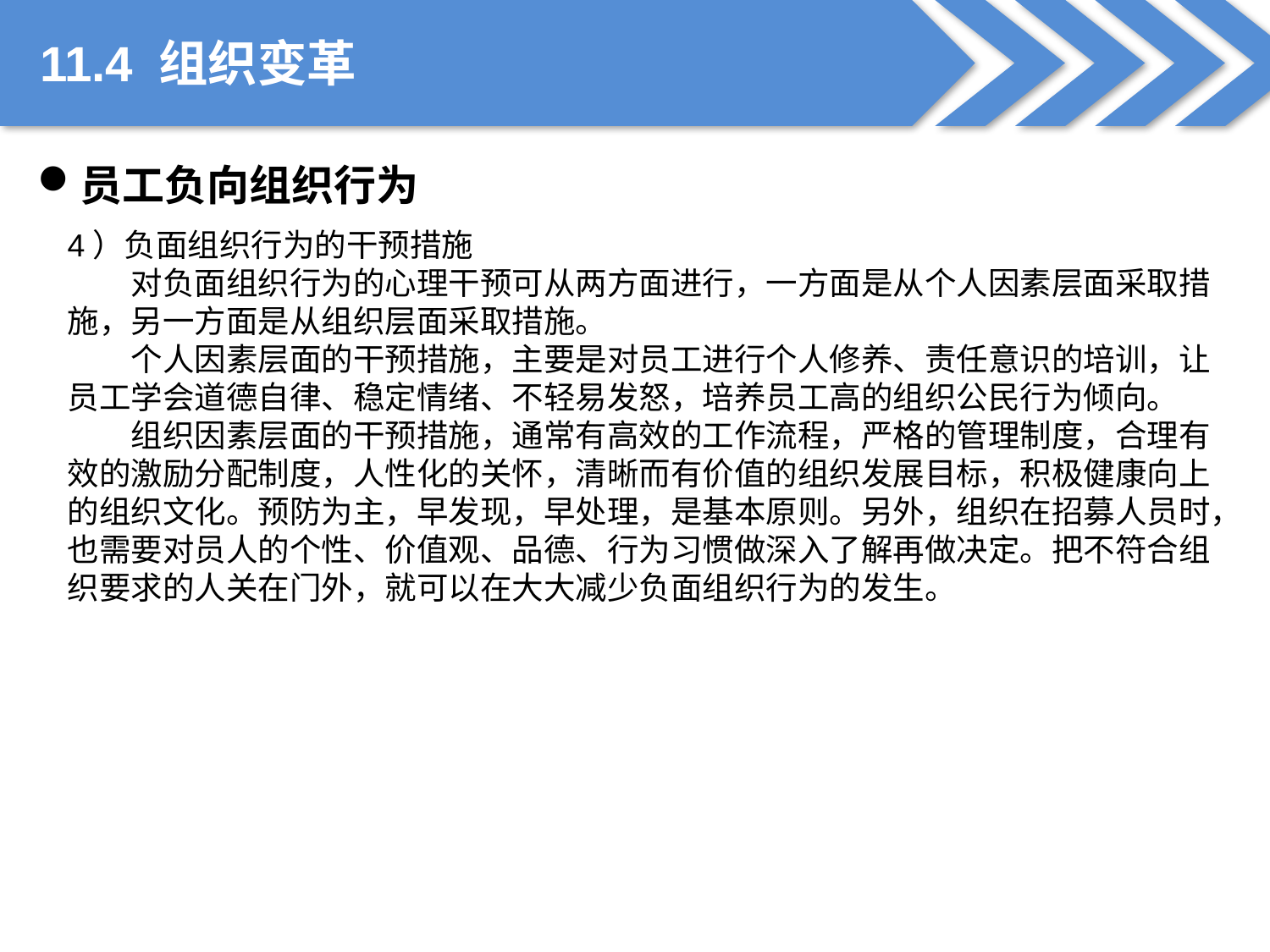

11.4 组织变革
员工负向组织行为
4）负面组织行为的干预措施
对负面组织行为的心理干预可从两方面进行，一方面是从个人因素层面采取措施，另一方面是从组织层面采取措施。
个人因素层面的干预措施，主要是对员工进行个人修养、责任意识的培训，让员工学会道德自律、稳定情绪、不轻易发怒，培养员工高的组织公民行为倾向。
组织因素层面的干预措施，通常有高效的工作流程，严格的管理制度，合理有效的激励分配制度，人性化的关怀，清晰而有价值的组织发展目标，积极健康向上的组织文化。预防为主，早发现，早处理，是基本原则。另外，组织在招募人员时，也需要对员人的个性、价值观、品德、行为习惯做深入了解再做决定。把不符合组织要求的人关在门外，就可以在大大减少负面组织行为的发生。